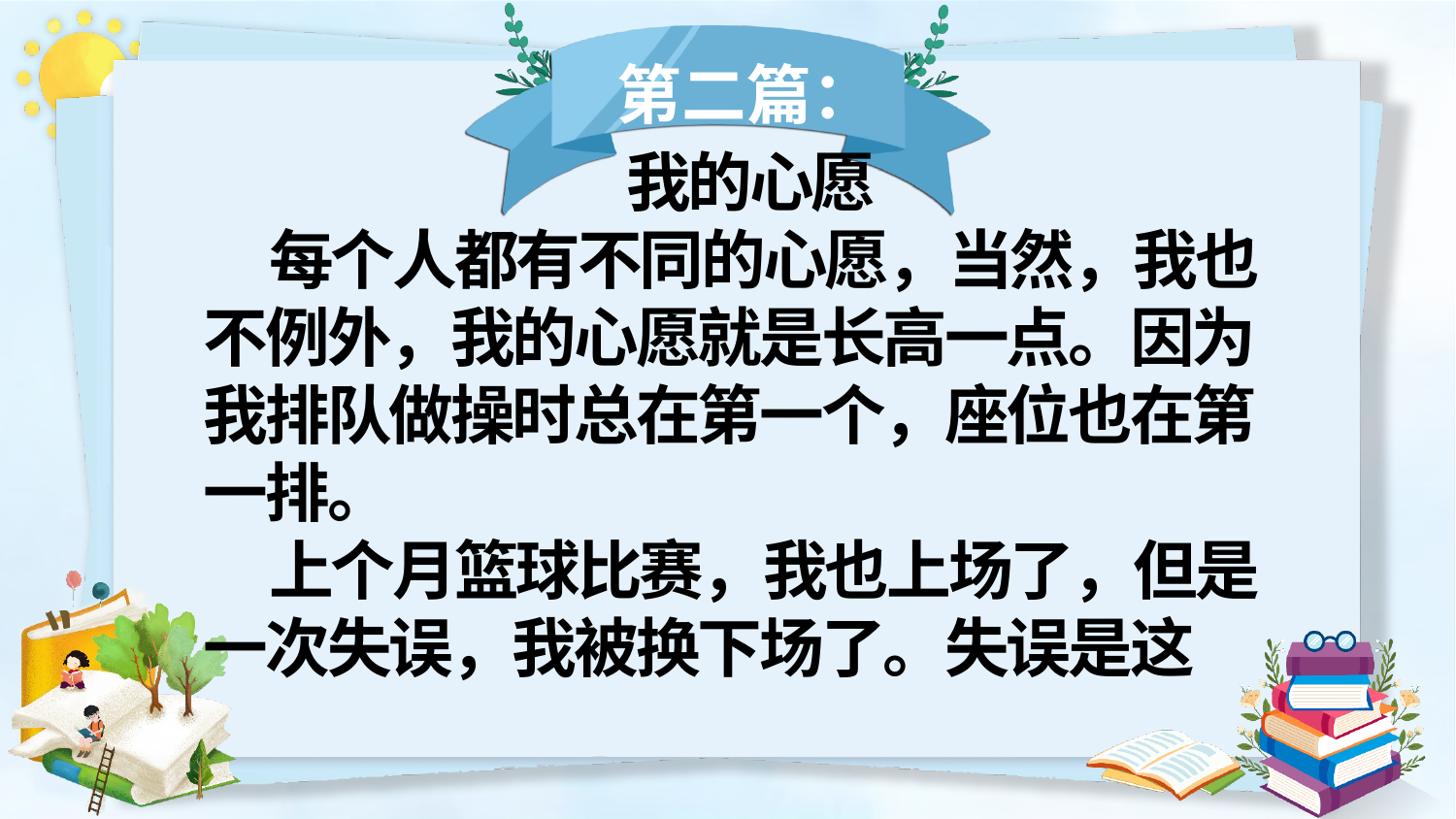

第二篇：
我的心愿
    每个人都有不同的心愿，当然，我也不例外，我的心愿就是长高一点。因为我排队做操时总在第一个，座位也在第一排。
    上个月篮球比赛，我也上场了，但是一次失误，我被换下场了。失误是这